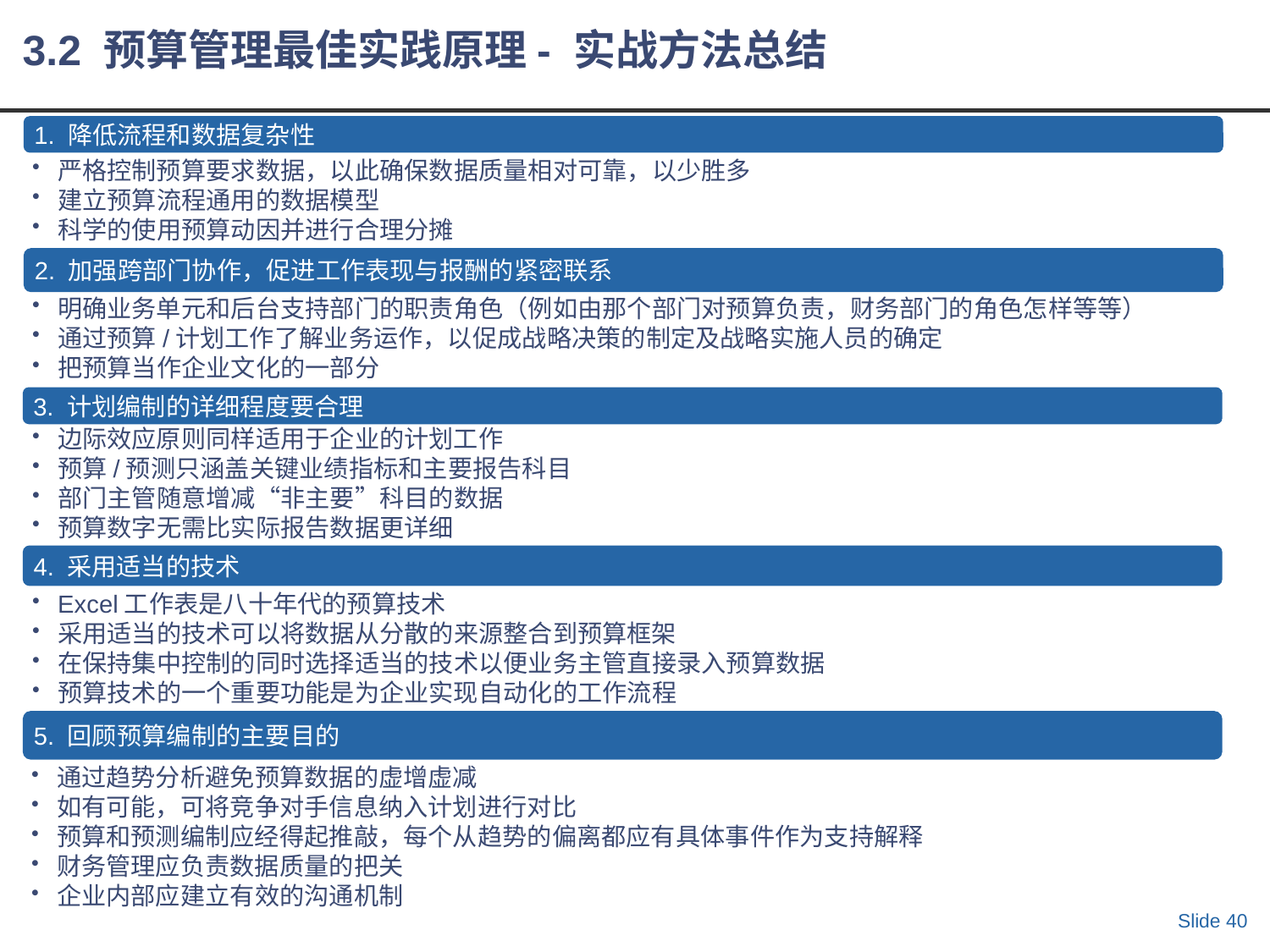

3.2 预算管理最佳实践原理- 实战方法总结

1. 降低流程和数据复杂性
严格控制预算要求数据，以此确保数据质量相对可靠，以少胜多
建立预算流程通用的数据模型
科学的使用预算动因并进行合理分摊
2. 加强跨部门协作，促进工作表现与报酬的紧密联系
明确业务单元和后台支持部门的职责角色（例如由那个部门对预算负责，财务部门的角色怎样等等）
通过预算/计划工作了解业务运作，以促成战略决策的制定及战略实施人员的确定
把预算当作企业文化的一部分
3. 计划编制的详细程度要合理
边际效应原则同样适用于企业的计划工作
预算/预测只涵盖关键业绩指标和主要报告科目
部门主管随意增减“非主要”科目的数据
预算数字无需比实际报告数据更详细
4. 采用适当的技术
Excel工作表是八十年代的预算技术
采用适当的技术可以将数据从分散的来源整合到预算框架
在保持集中控制的同时选择适当的技术以便业务主管直接录入预算数据
预算技术的一个重要功能是为企业实现自动化的工作流程
5. 回顾预算编制的主要目的
通过趋势分析避免预算数据的虚增虚减
如有可能，可将竞争对手信息纳入计划进行对比
预算和预测编制应经得起推敲，每个从趋势的偏离都应有具体事件作为支持解释
财务管理应负责数据质量的把关
企业内部应建立有效的沟通机制
Slide 40